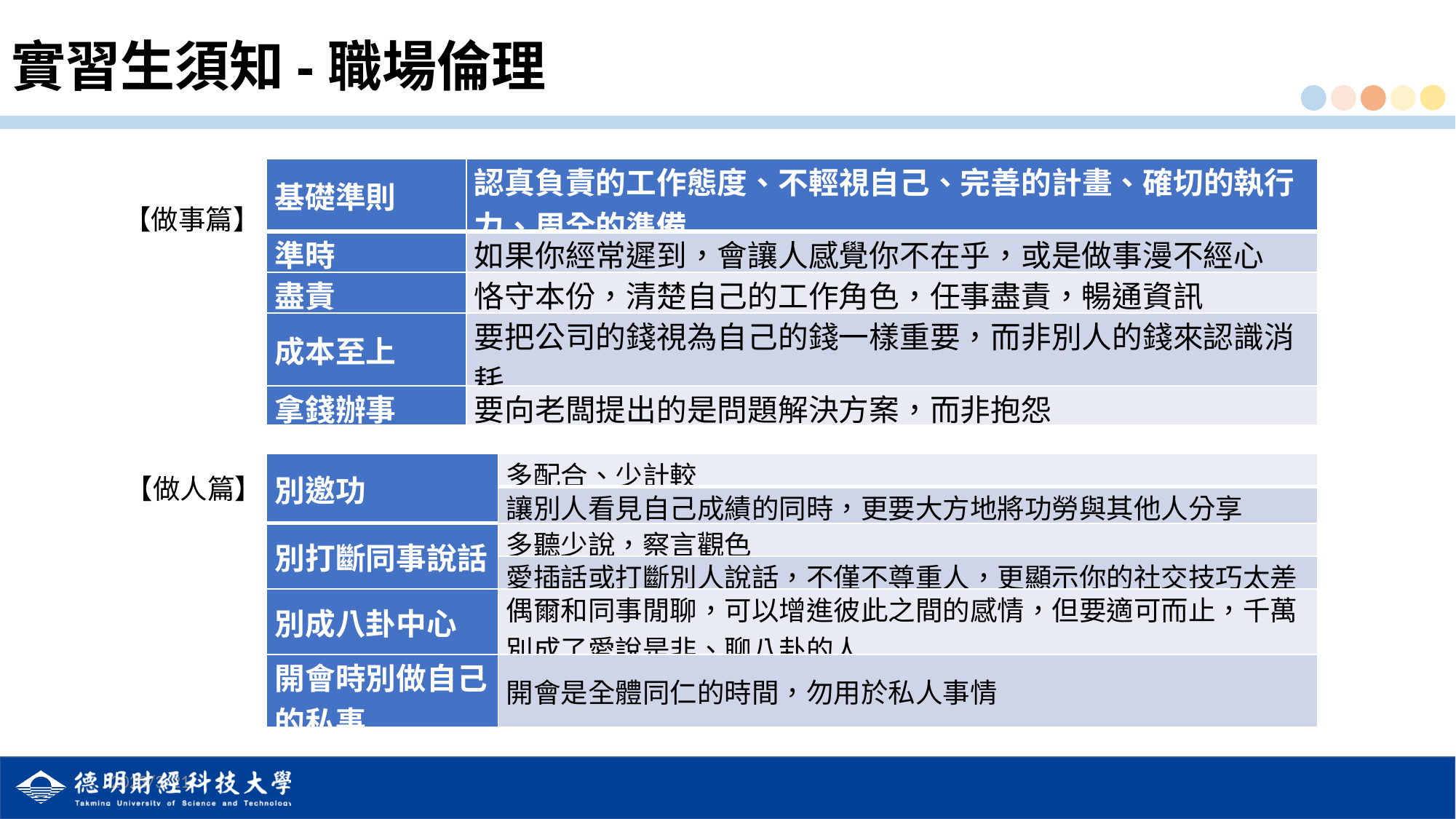

# 實習生須知-職場倫理
| 基礎準則 | 認真負責的工作態度、不輕視自己、完善的計畫、確切的執行力、周全的準備 |
| --- | --- |
| 準時 | 如果你經常遲到，會讓人感覺你不在乎，或是做事漫不經心 |
| 盡責 | 恪守本份，清楚自己的工作角色，任事盡責，暢通資訊 |
| 成本至上 | 要把公司的錢視為自己的錢一樣重要，而非別人的錢來認識消耗 |
| 拿錢辦事 | 要向老闆提出的是問題解決方案，而非抱怨 |
【做事篇】

| 別邀功 | 多配合、少計較 |
| --- | --- |
|  | 讓別人看見自己成績的同時，更要大方地將功勞與其他人分享 |
| 別打斷同事說話 | 多聽少說，察言觀色 |
|  | 愛插話或打斷別人說話，不僅不尊重人，更顯示你的社交技巧太差 |
| 別成八卦中心 | 偶爾和同事閒聊，可以增進彼此之間的感情，但要適可而止，千萬別成了愛說是非、聊八卦的人 |
| 開會時別做自己的私事 | 開會是全體同仁的時間，勿用於私人事情 |
【做人篇】

12